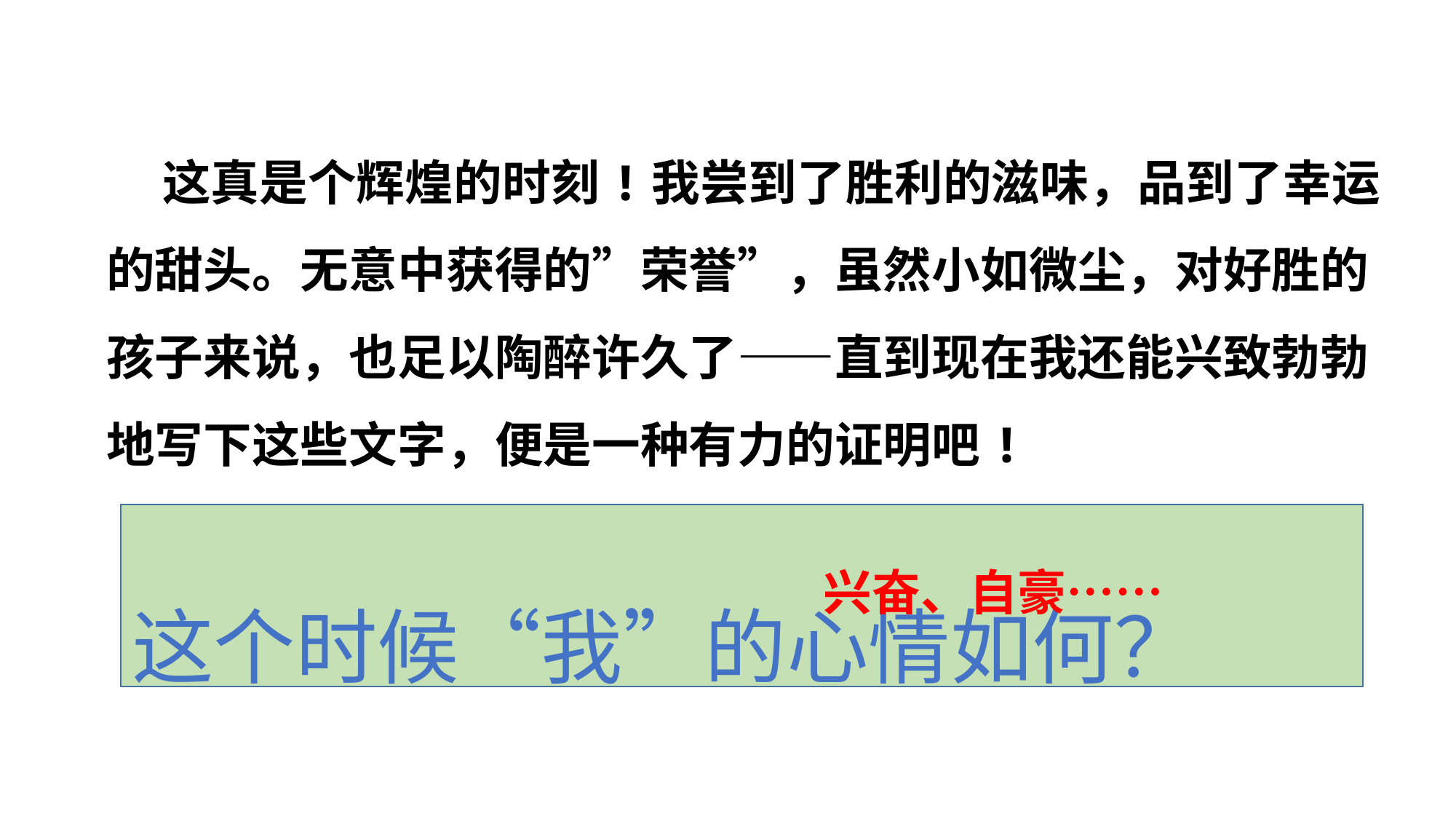

这真是个辉煌的时刻!我尝到了胜利的滋味，品到了幸运的甜头。无意中获得的”荣誉”，虽然小如微尘，对好胜的孩子来说，也足以陶醉许久了——直到现在我还能兴致勃勃地写下这些文字，便是一种有力的证明吧!

这个时候“我”的心情如何？
兴奋、自豪……